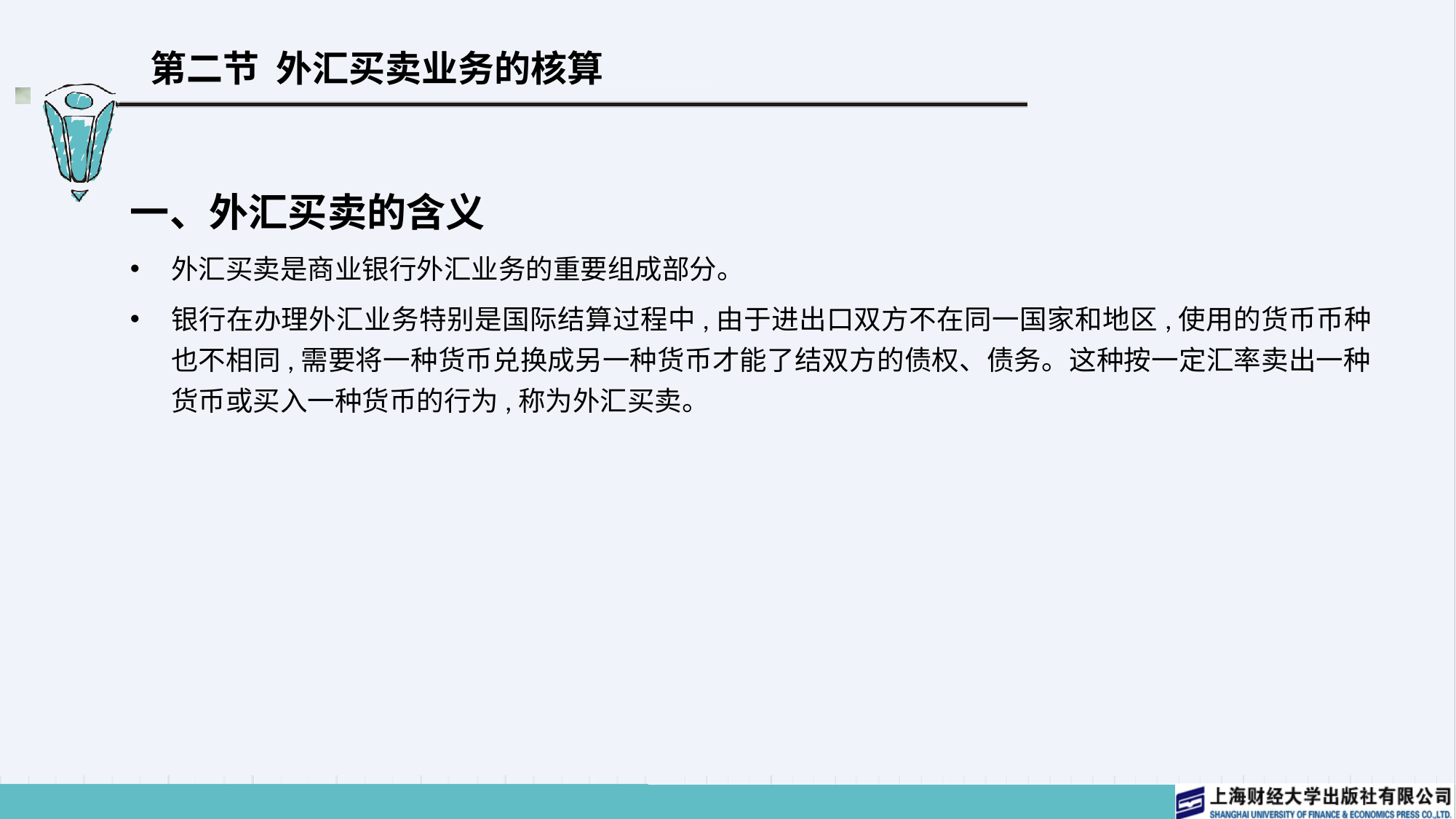

# 第二节  外汇买卖业务的核算
一、外汇买卖的含义
外汇买卖是商业银行外汇业务的重要组成部分。
银行在办理外汇业务特别是国际结算过程中,由于进出口双方不在同一国家和地区,使用的货币币种也不相同,需要将一种货币兑换成另一种货币才能了结双方的债权、债务。这种按一定汇率卖出一种货币或买入一种货币的行为,称为外汇买卖。